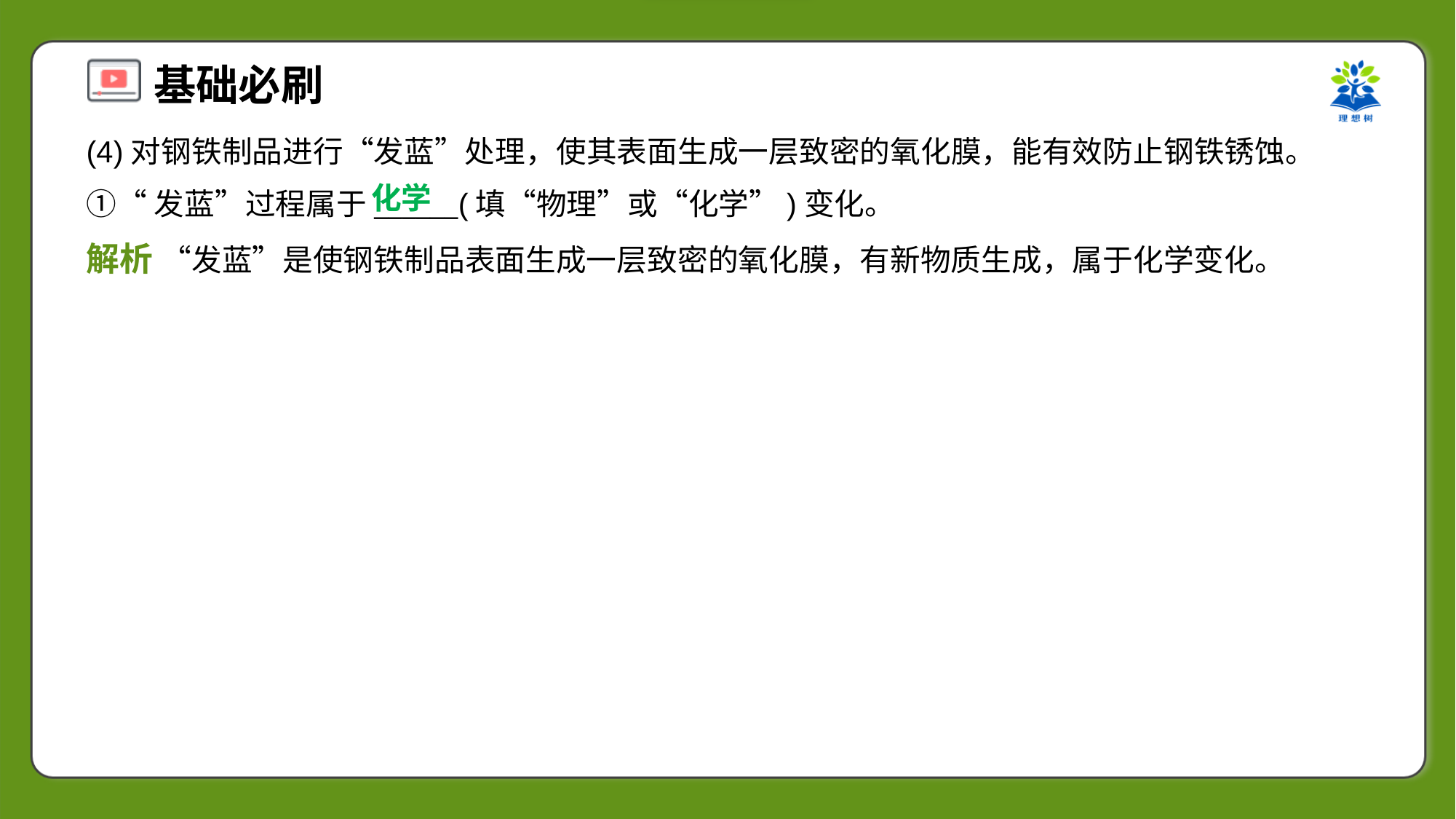

(4)对钢铁制品进行“发蓝”处理，使其表面生成一层致密的氧化膜，能有效防止钢铁锈蚀。
化学
①“发蓝”过程属于______(填“物理”或“化学”)变化。
解析 “发蓝”是使钢铁制品表面生成一层致密的氧化膜，有新物质生成，属于化学变化。